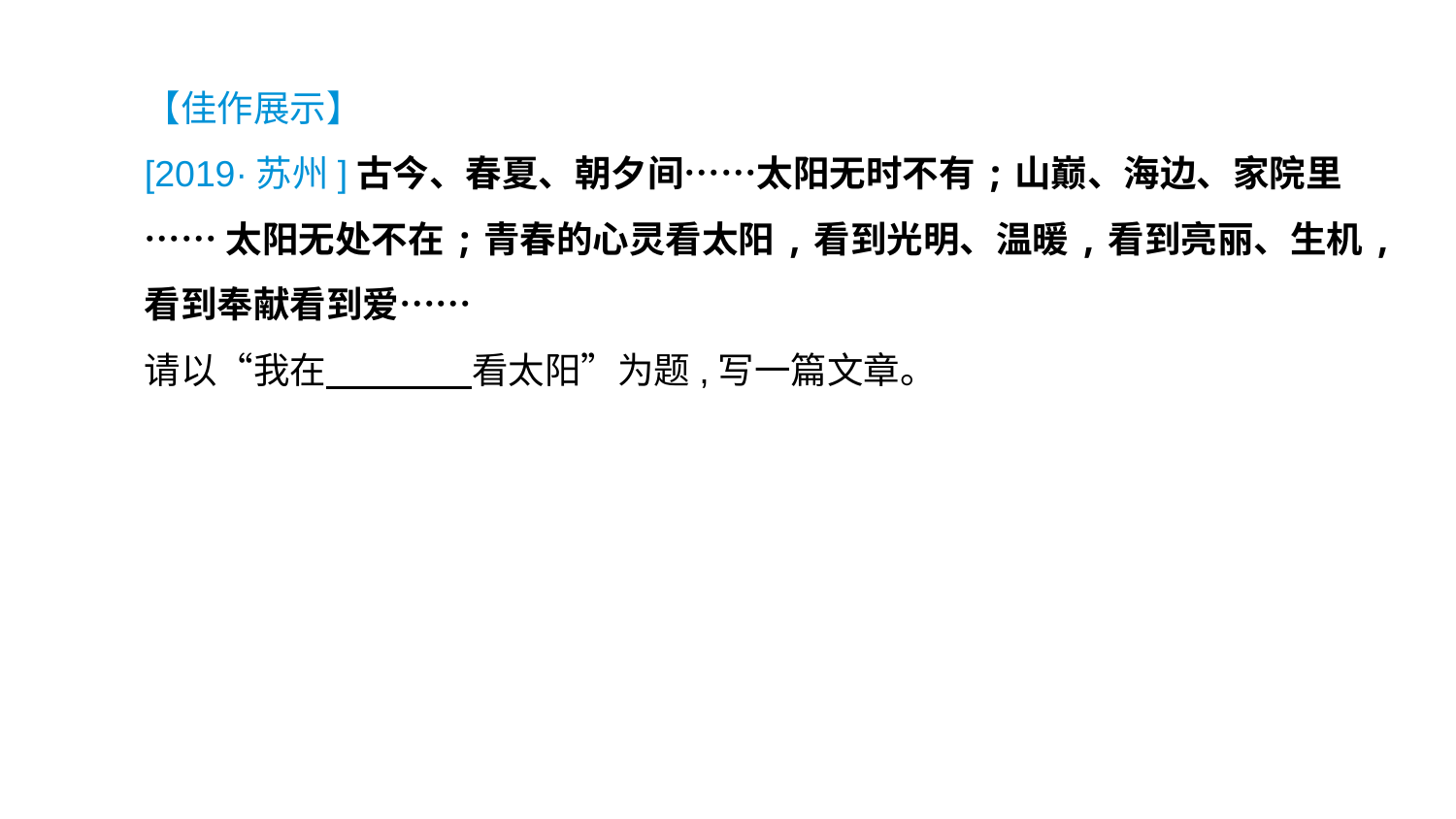

【佳作展示】
[2019·苏州]古今、春夏、朝夕间……太阳无时不有;山巅、海边、家院里
……太阳无处不在;青春的心灵看太阳,看到光明、温暖,看到亮丽、生机,看到奉献看到爱……
请以“我在　　　　看太阳”为题,写一篇文章。